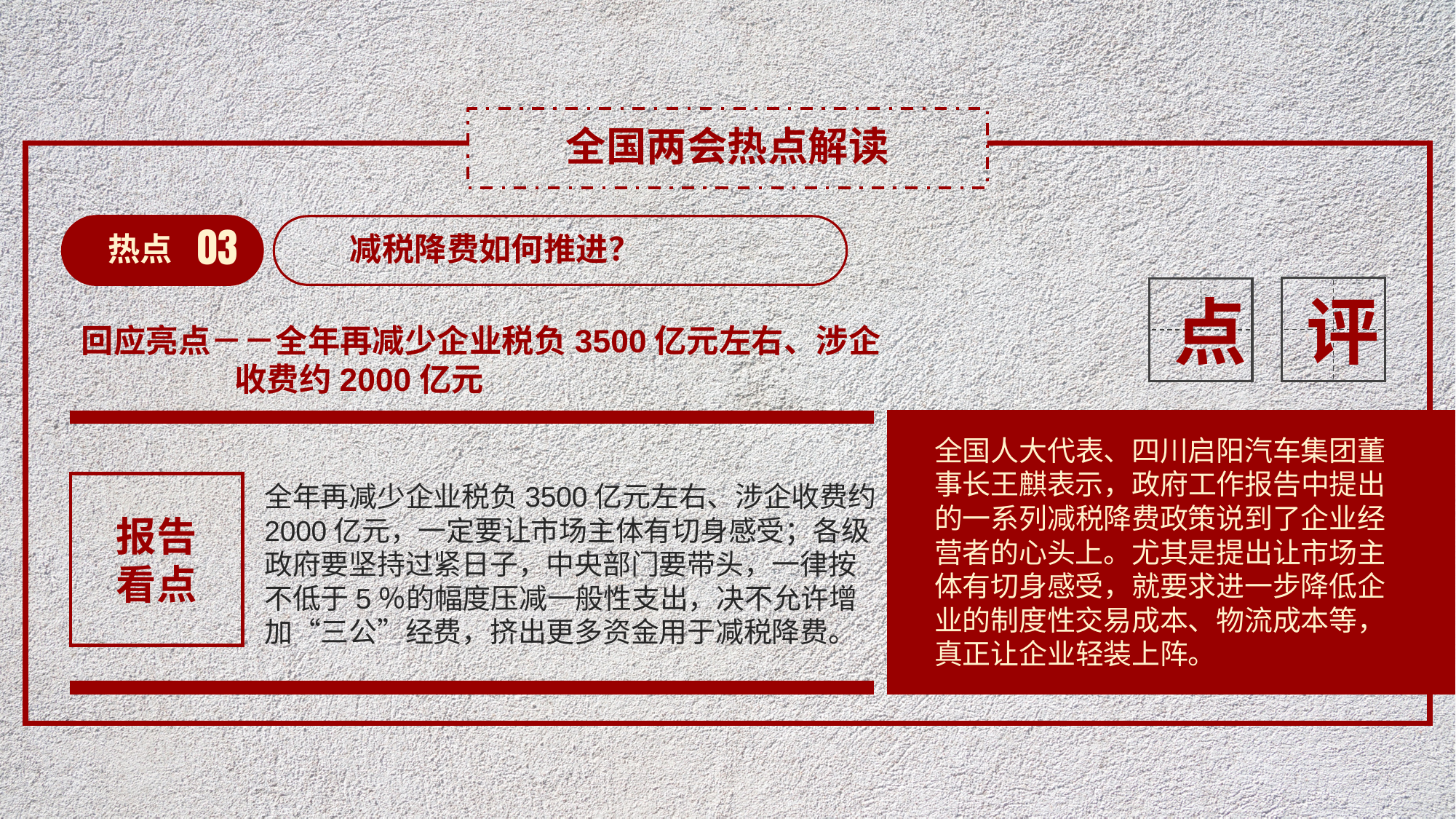

全国两会热点解读

03
热点

减税降费如何推进？

评

点
回应亮点－－全年再减少企业税负3500亿元左右、涉企
                    收费约2000亿元

全国人大代表、四川启阳汽车集团董事长王麒表示，政府工作报告中提出的一系列减税降费政策说到了企业经营者的心头上。尤其是提出让市场主体有切身感受，就要求进一步降低企业的制度性交易成本、物流成本等，真正让企业轻装上阵。
全年再减少企业税负3500亿元左右、涉企收费约2000亿元，一定要让市场主体有切身感受；各级政府要坚持过紧日子，中央部门要带头，一律按不低于5％的幅度压减一般性支出，决不允许增加“三公”经费，挤出更多资金用于减税降费。
报告
看点